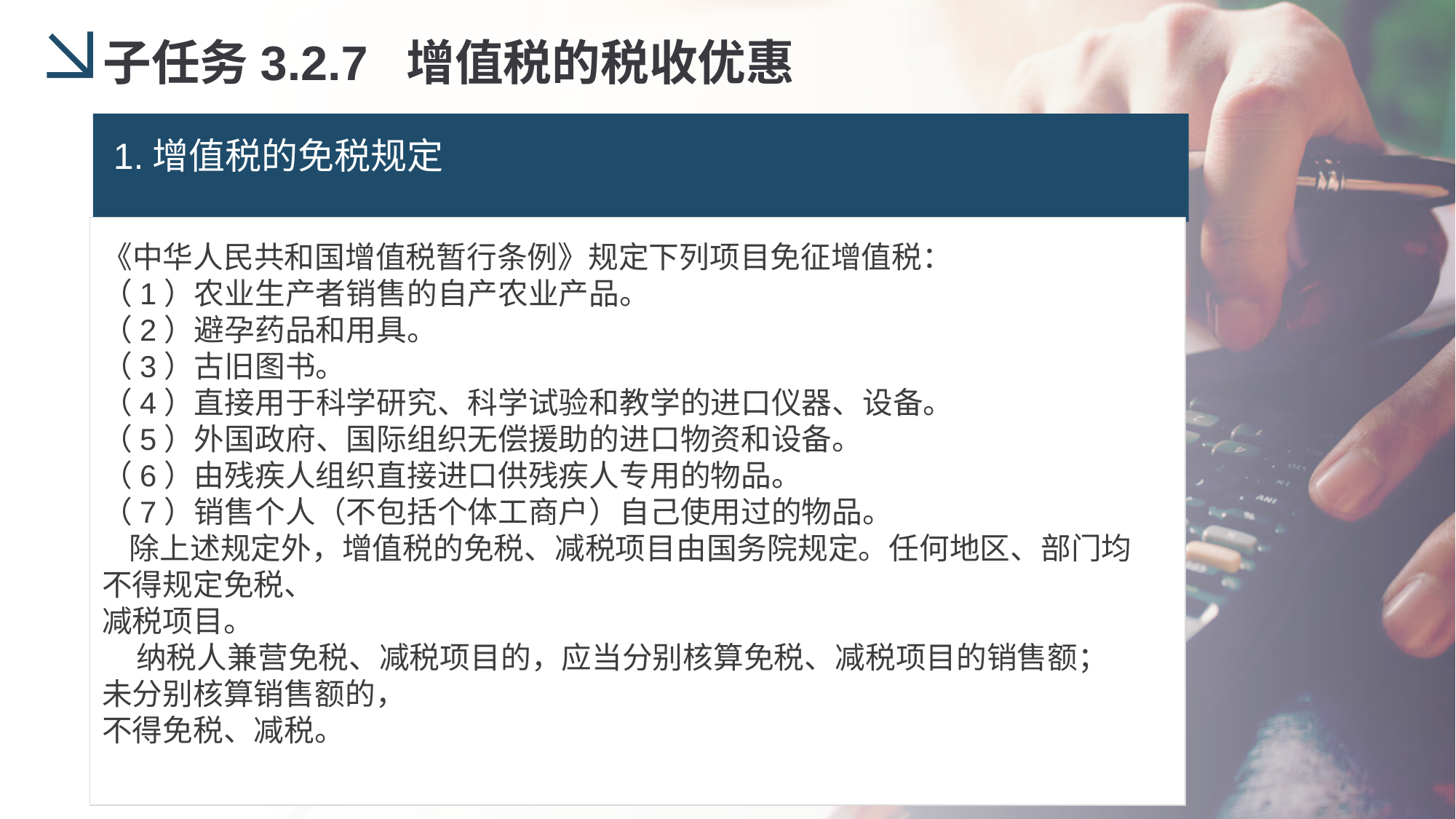

子任务3.2.7  增值税的税收优惠

1.增值税的免税规定
《中华人民共和国增值税暂行条例》规定下列项目免征增值税：
（1）农业生产者销售的自产农业产品。
（2）避孕药品和用具。
（3）古旧图书。
（4）直接用于科学研究、科学试验和教学的进口仪器、设备。
（5）外国政府、国际组织无偿援助的进口物资和设备。
（6）由残疾人组织直接进口供残疾人专用的物品。
（7）销售个人（不包括个体工商户）自己使用过的物品。
   除上述规定外，增值税的免税、减税项目由国务院规定。任何地区、部门均不得规定免税、
减税项目。
    纳税人兼营免税、减税项目的，应当分别核算免税、减税项目的销售额；未分别核算销售额的，
不得免税、减税。